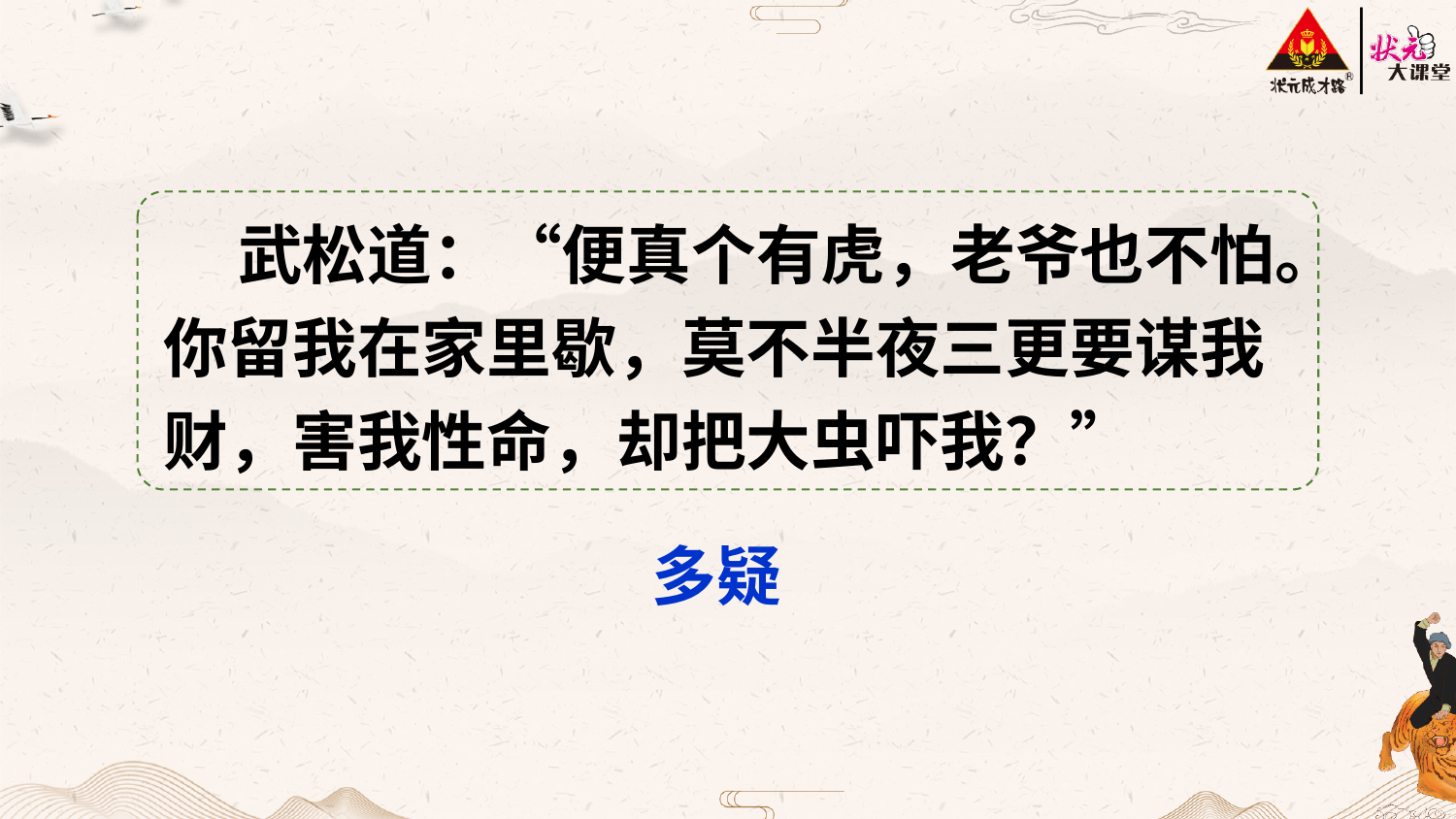

武松道：“便真个有虎，老爷也不怕。你留我在家里歇，莫不半夜三更要谋我财，害我性命，却把大虫吓我？”
多疑